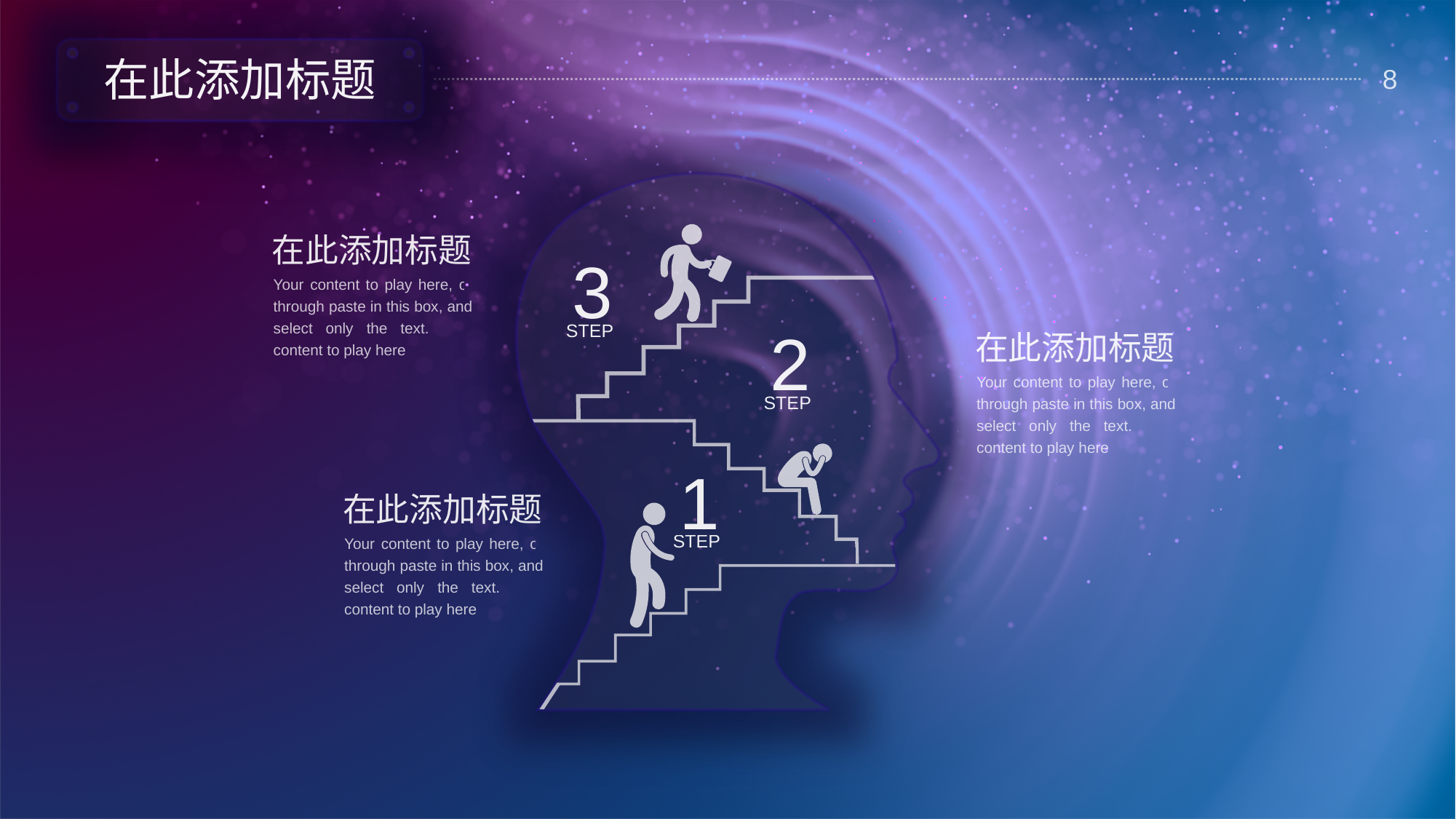

在此添加标题

在此添加标题
3
STEP
Your content to play here, or through paste in this box, and select only the text. Your content to play here

2
STEP
在此添加标题
Your content to play here, or through paste in this box, and select only the text. Your content to play here

1
STEP
在此添加标题

Your content to play here, or through paste in this box, and select only the text. Your content to play here